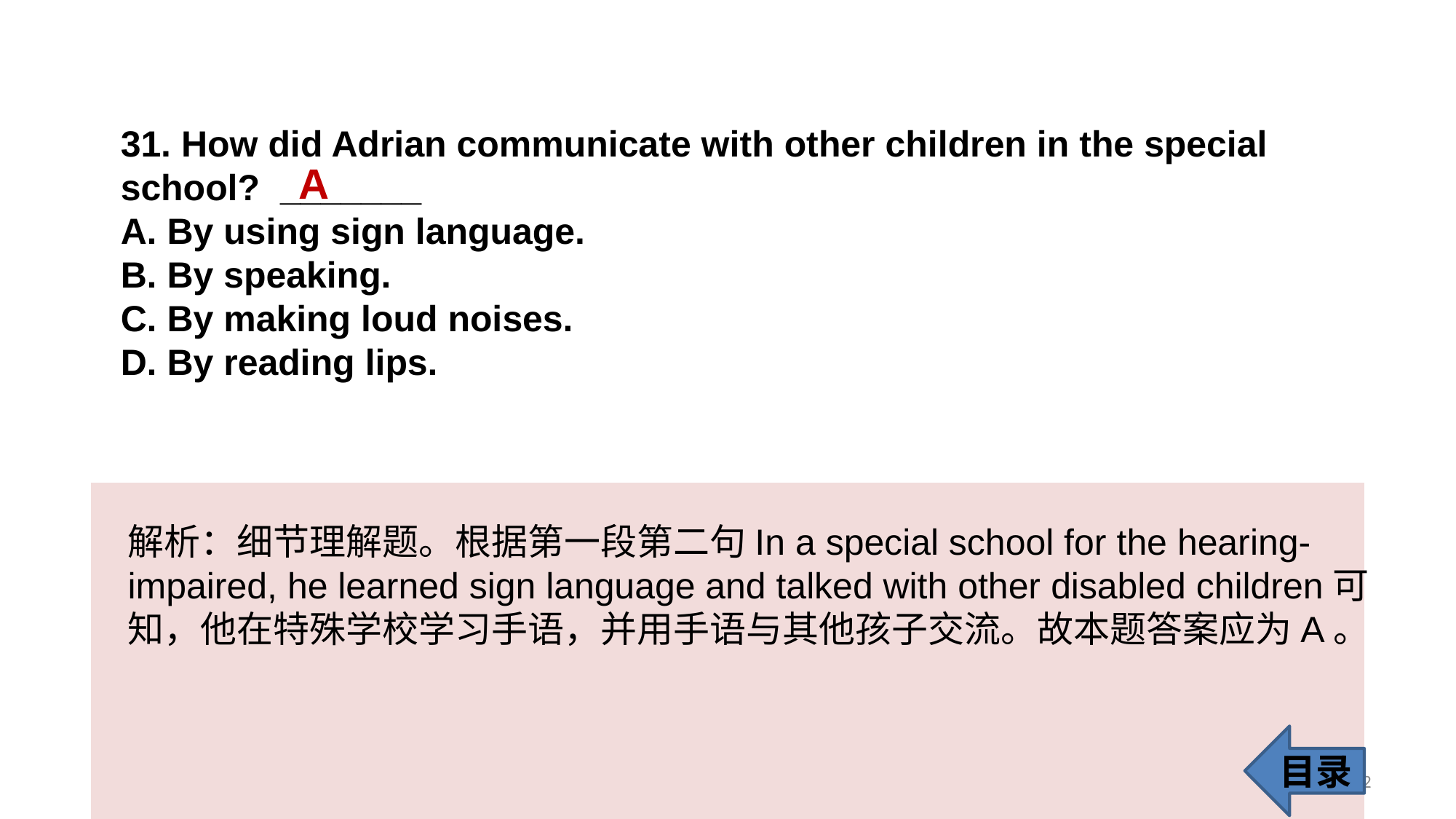

31. How did Adrian communicate with other children in the special school?  _______
A. By using sign language.
B. By speaking.
C. By making loud noises.
D. By reading lips.
A

解析：细节理解题。根据第一段第二句In a special school for the hearing-impaired, he learned sign language and talked with other disabled children可知，他在特殊学校学习手语，并用手语与其他孩子交流。故本题答案应为A。
目录
32